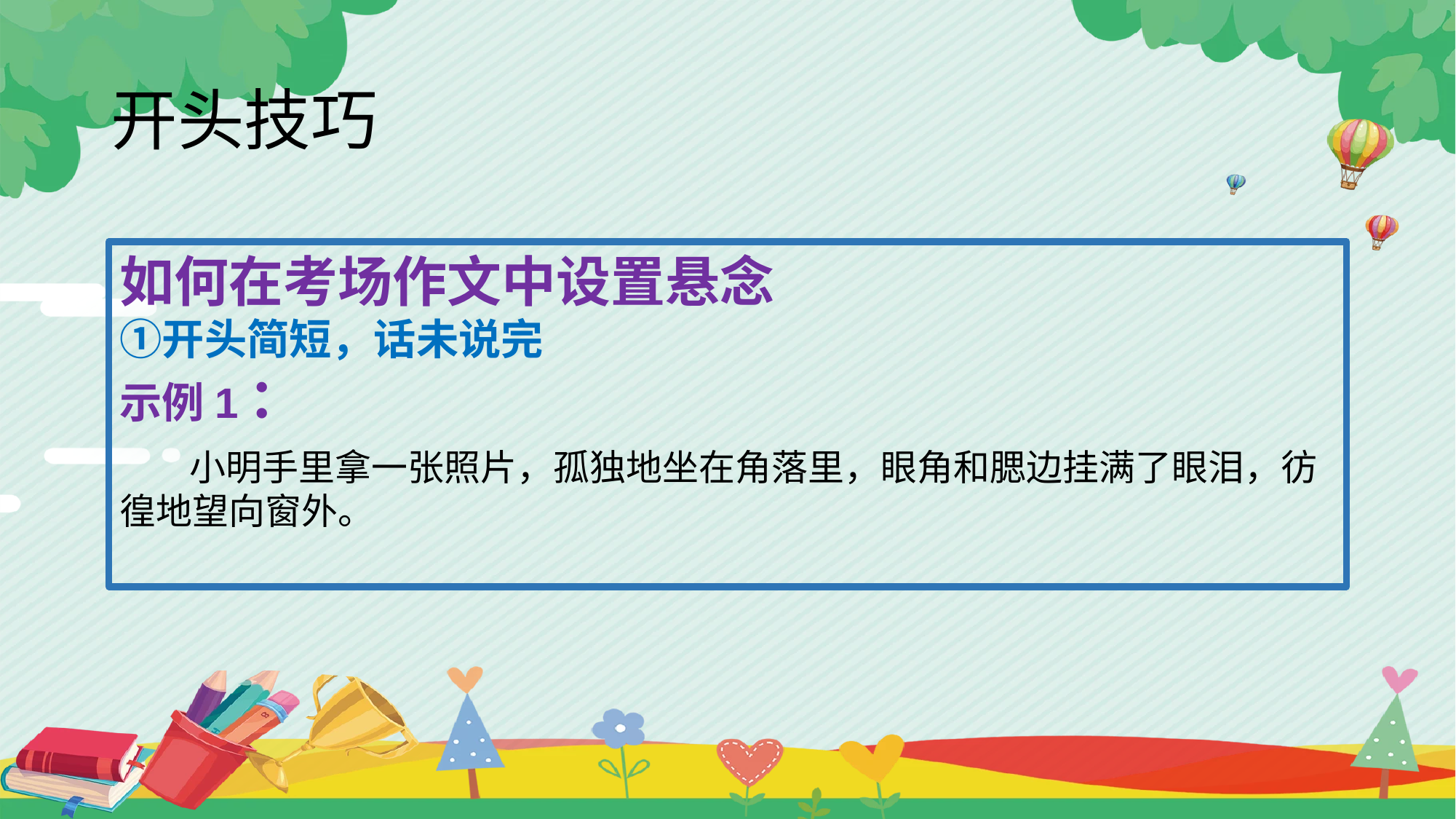

# 开头技巧
如何在考场作文中设置悬念
①开头简短，话未说完
示例1：
      小明手里拿一张照片，孤独地坐在角落里，眼角和腮边挂满了眼泪，彷徨地望向窗外。